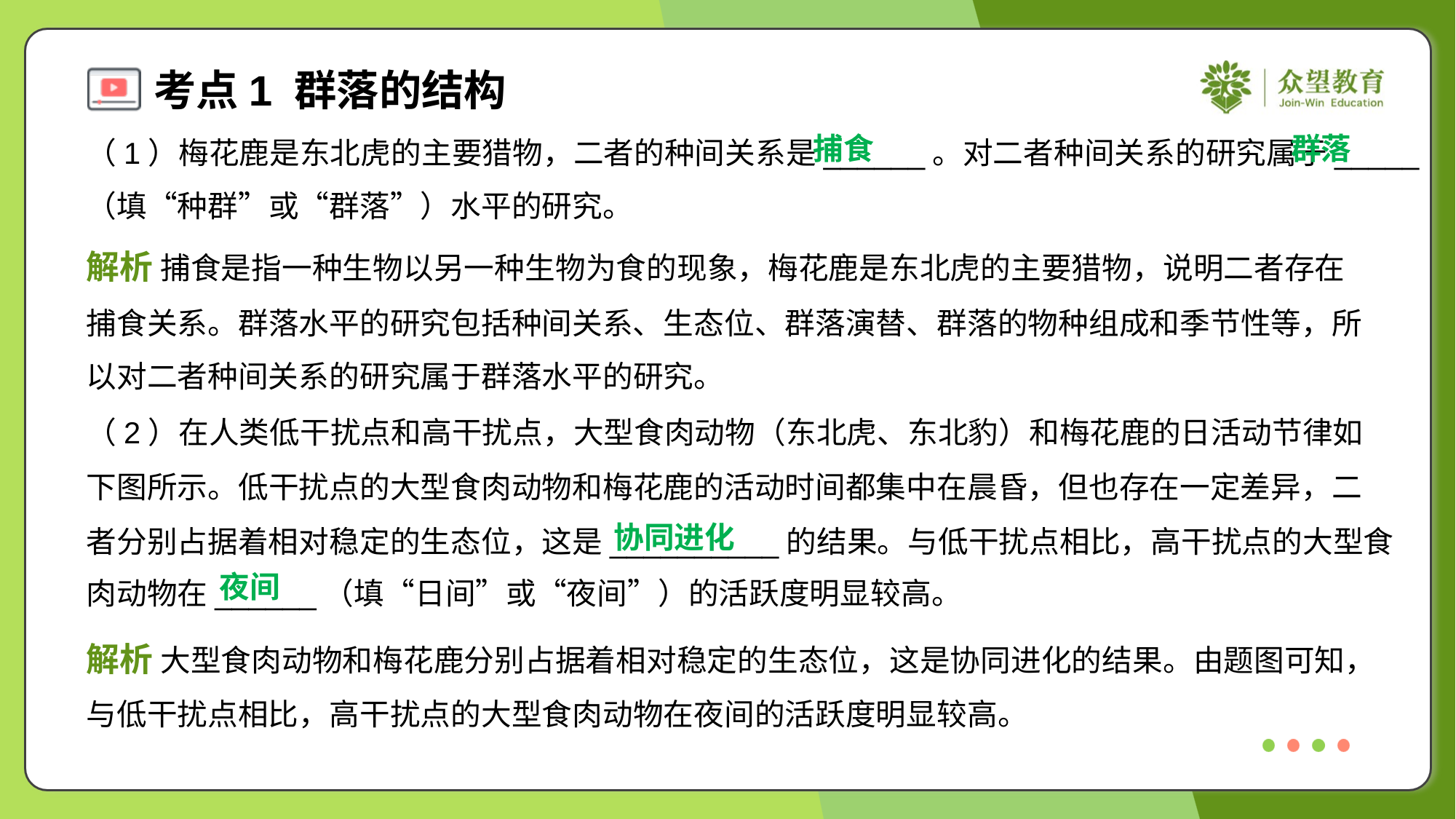

捕食
群落
（1）梅花鹿是东北虎的主要猎物，二者的种间关系是______。对二者种间关系的研究属于_____
（填“种群”或“群落”）水平的研究。
解析 捕食是指一种生物以另一种生物为食的现象，梅花鹿是东北虎的主要猎物，说明二者存在
捕食关系。群落水平的研究包括种间关系、生态位、群落演替、群落的物种组成和季节性等，所
以对二者种间关系的研究属于群落水平的研究。
（2）在人类低干扰点和高干扰点，大型食肉动物（东北虎、东北豹）和梅花鹿的日活动节律如
下图所示。低干扰点的大型食肉动物和梅花鹿的活动时间都集中在晨昏，但也存在一定差异，二
者分别占据着相对稳定的生态位，这是__________的结果。与低干扰点相比，高干扰点的大型食
肉动物在______（填“日间”或“夜间”）的活跃度明显较高。
协同进化
夜间
解析 大型食肉动物和梅花鹿分别占据着相对稳定的生态位，这是协同进化的结果。由题图可知，
与低干扰点相比，高干扰点的大型食肉动物在夜间的活跃度明显较高。